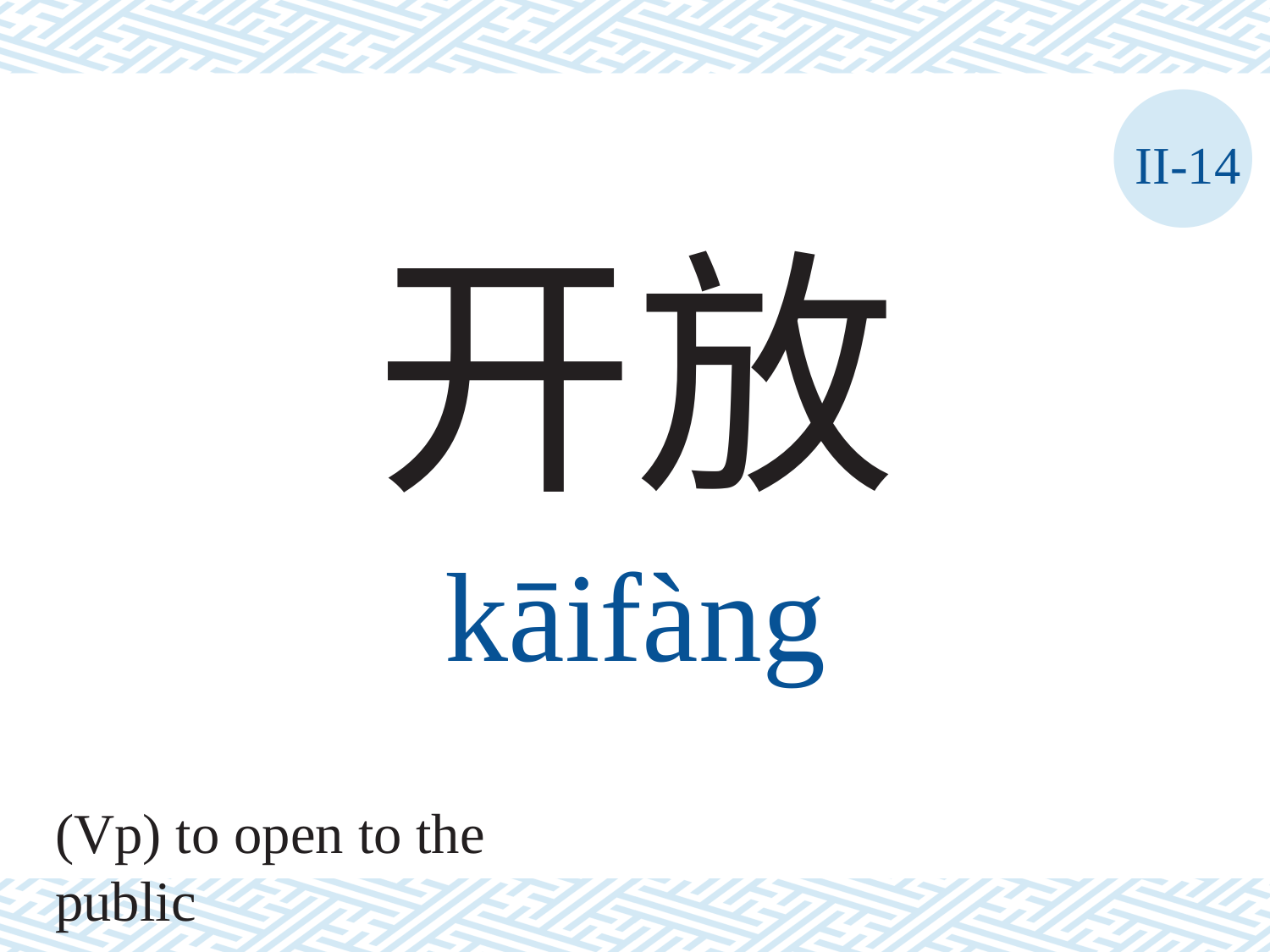

II-14
开放
kāifàng
(Vp) to open to the public